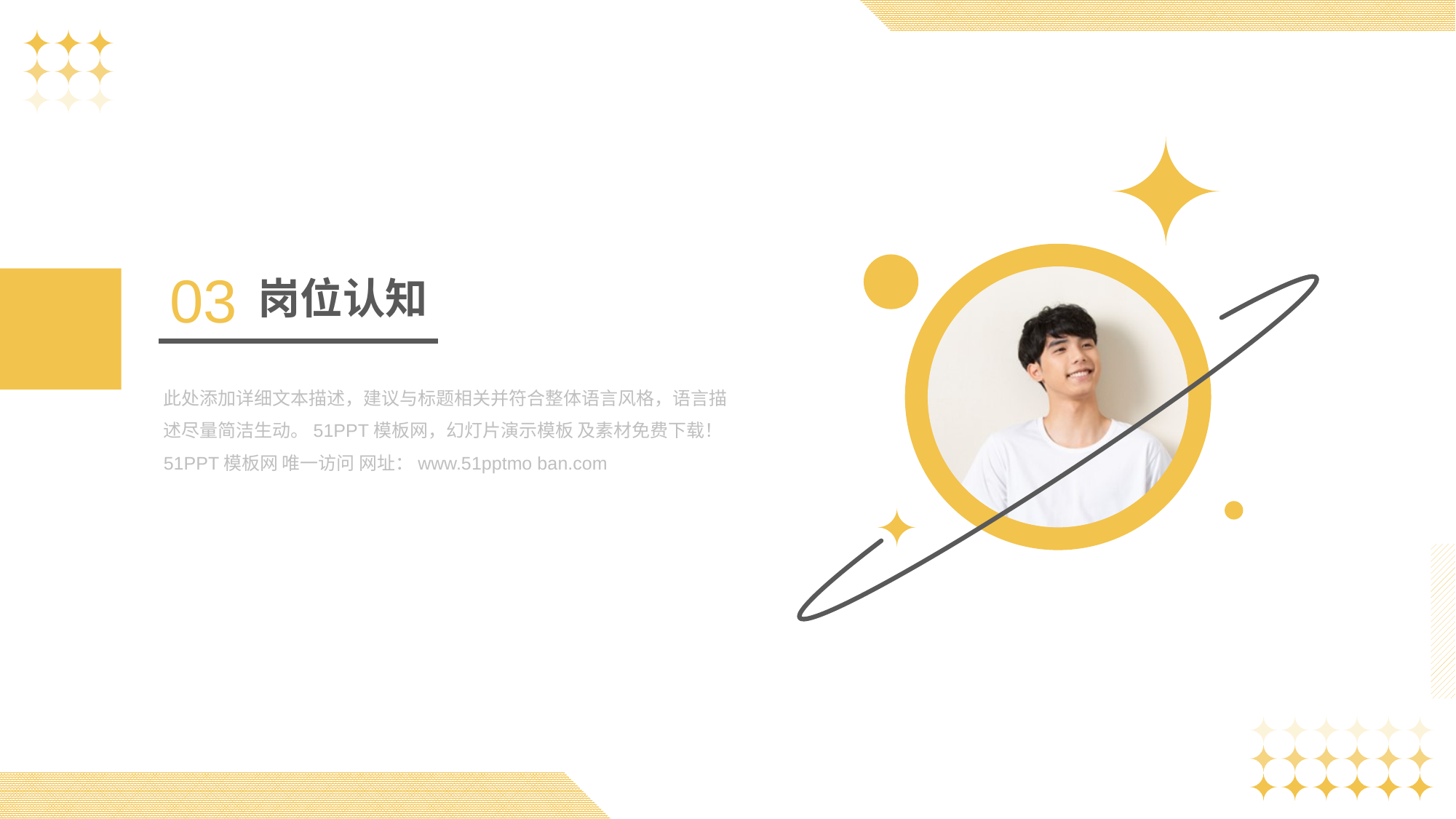

03
岗位认知

此处添加详细文本描述，建议与标题相关并符合整体语言风格，语言描述尽量简洁生动。51PPT模板网，幻灯片演示模板 及素材免费下载！
51PPT模板网 唯一访问 网址：www.51pptmo ban.com